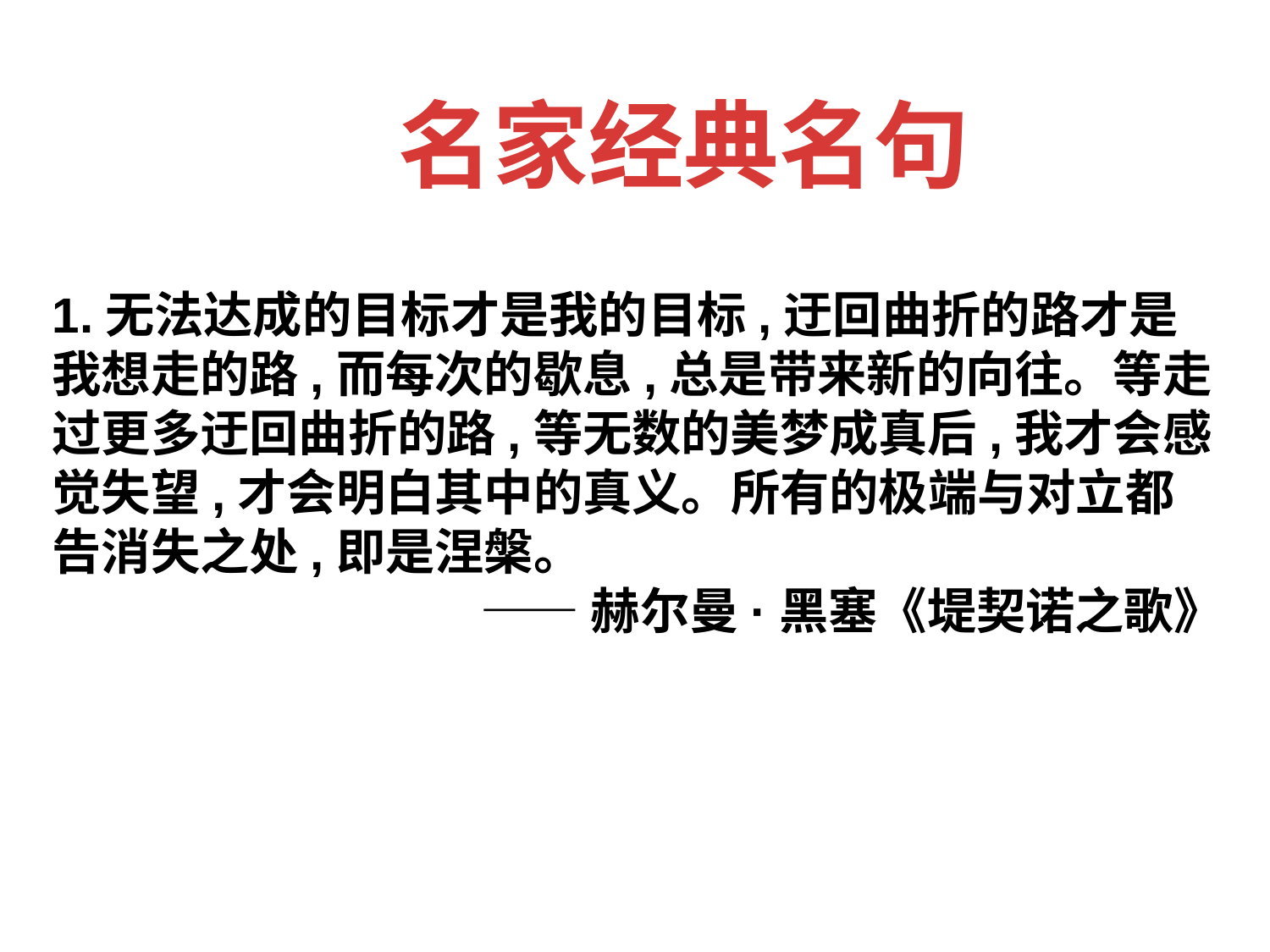

名家经典名句

1.无法达成的目标才是我的目标,迂回曲折的路才是我想走的路,而每次的歇息,总是带来新的向往。等走过更多迂回曲折的路,等无数的美梦成真后,我才会感觉失望,才会明白其中的真义。所有的极端与对立都告消失之处,即是涅槃。
——赫尔曼·黑塞《堤契诺之歌》